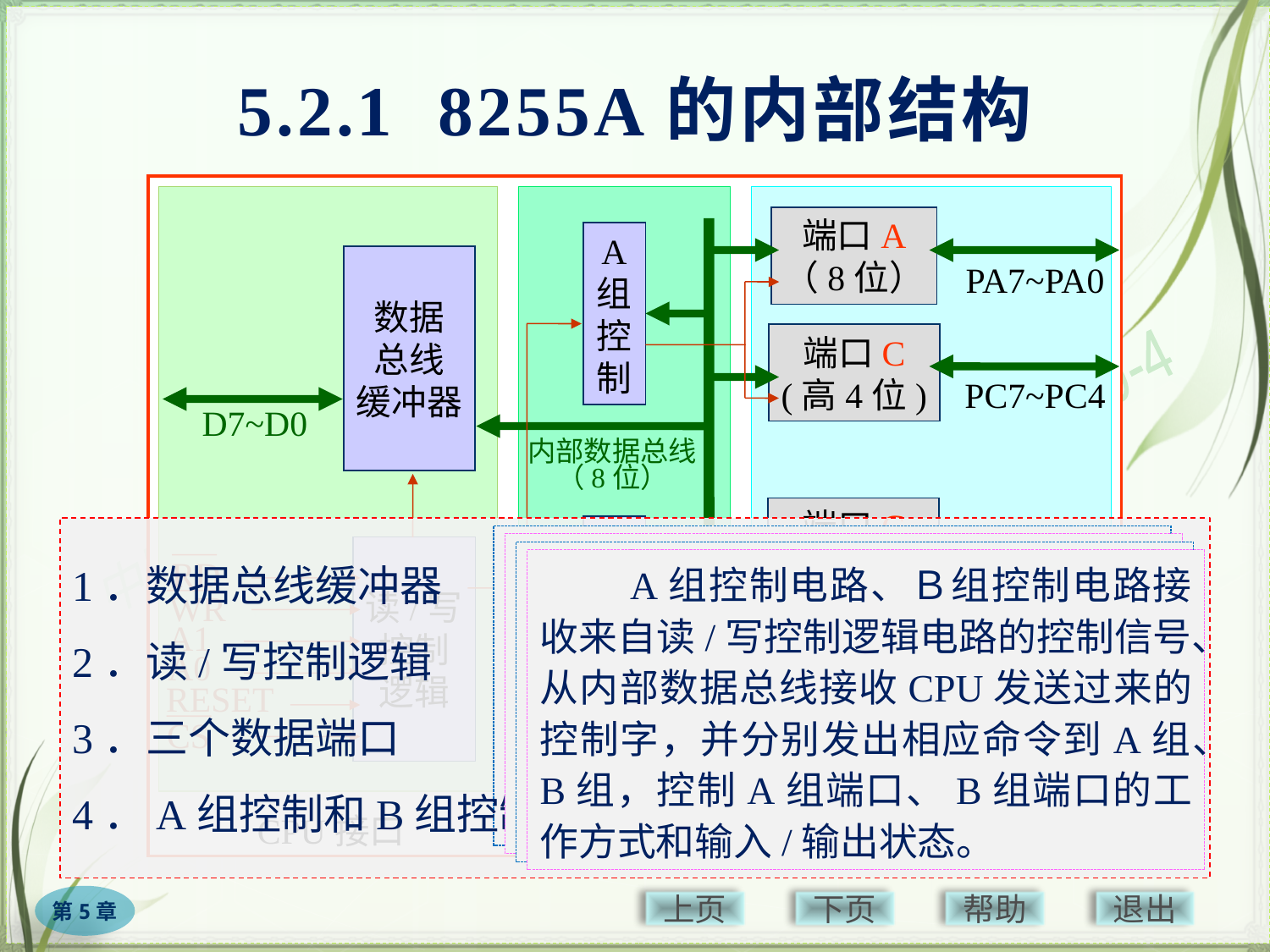

# 5.2.1  8255A的内部结构

端口A
（8位）
端口C
(高4位)
端口C
(低4位)
端口B
（8位）
A
组
控
制

数据
总线
缓冲器

B
组
控
制

读/写
控制
逻辑

内部数据总线
（8位）

PA7~PA0

PC7~PC4

PC3~PC0

PB7~PB0

D7~D0

RD

WR

A1
A0
RESET
CS

CPU接口
内部逻辑
外设接口

　　8位双向三态缓冲器，是8255A与CPU数据总线的接口，由CPU发给8255A的控制字、8255A送给CPU的外设状态字、以及CPU与外设之间的输入/输出数据，都通过数据总线缓冲器传送。
1．数据总线缓冲器
2．读/写控制逻辑
3．三个数据端口
4．A组控制和B组控制
　　接收来自CPU的读/写控制信号、复位信号、地址信号，发出命令给A组和B组控制电路，控制数据缓冲器以及三个数据端口的工作，实现数据信息、控制信息、状态信息的传送。
　　端口A、端口B、端口C均可被编程设置为输入端口或输出端口使用，可用来与外部设备相连，与外部设备之间进行数据信息、控制信息和状态信息的交换。
　　A口和C口高4位构成A组，B口和C口低4位构成B组。
　　A组控制电路、Ｂ组控制电路接收来自读/写控制逻辑电路的控制信号、从内部数据总线接收CPU发送过来的控制字，并分别发出相应命令到A组、B组，控制A组端口、B组端口的工作方式和输入/输出状态。